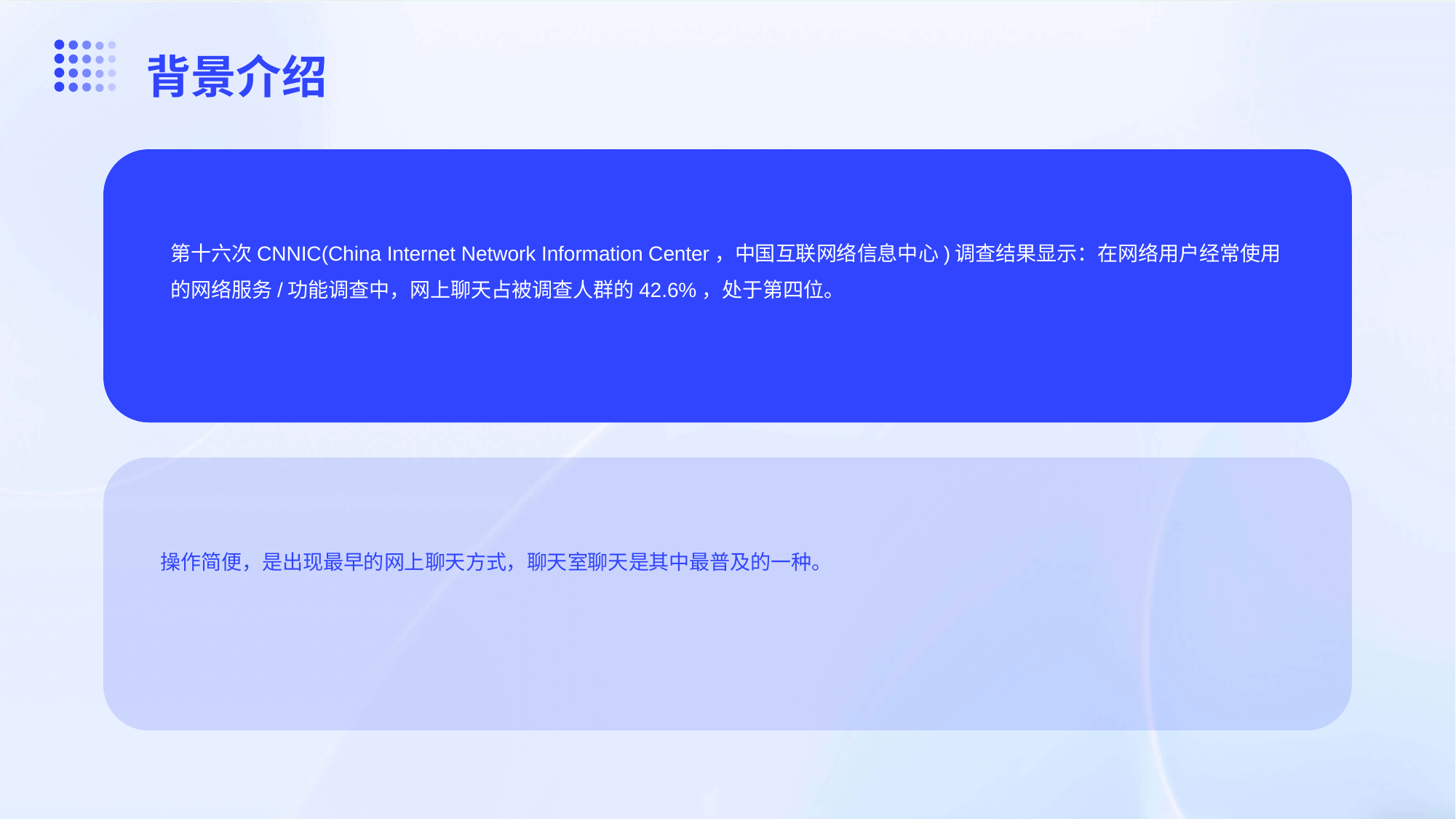

背景介绍

第十六次CNNIC(China Internet Network Information Center，中国互联网络信息中心)调查结果显示：在网络用户经常使用的网络服务/功能调查中，网上聊天占被调查人群的42.6%，处于第四位。

操作简便，是出现最早的网上聊天方式，聊天室聊天是其中最普及的一种。